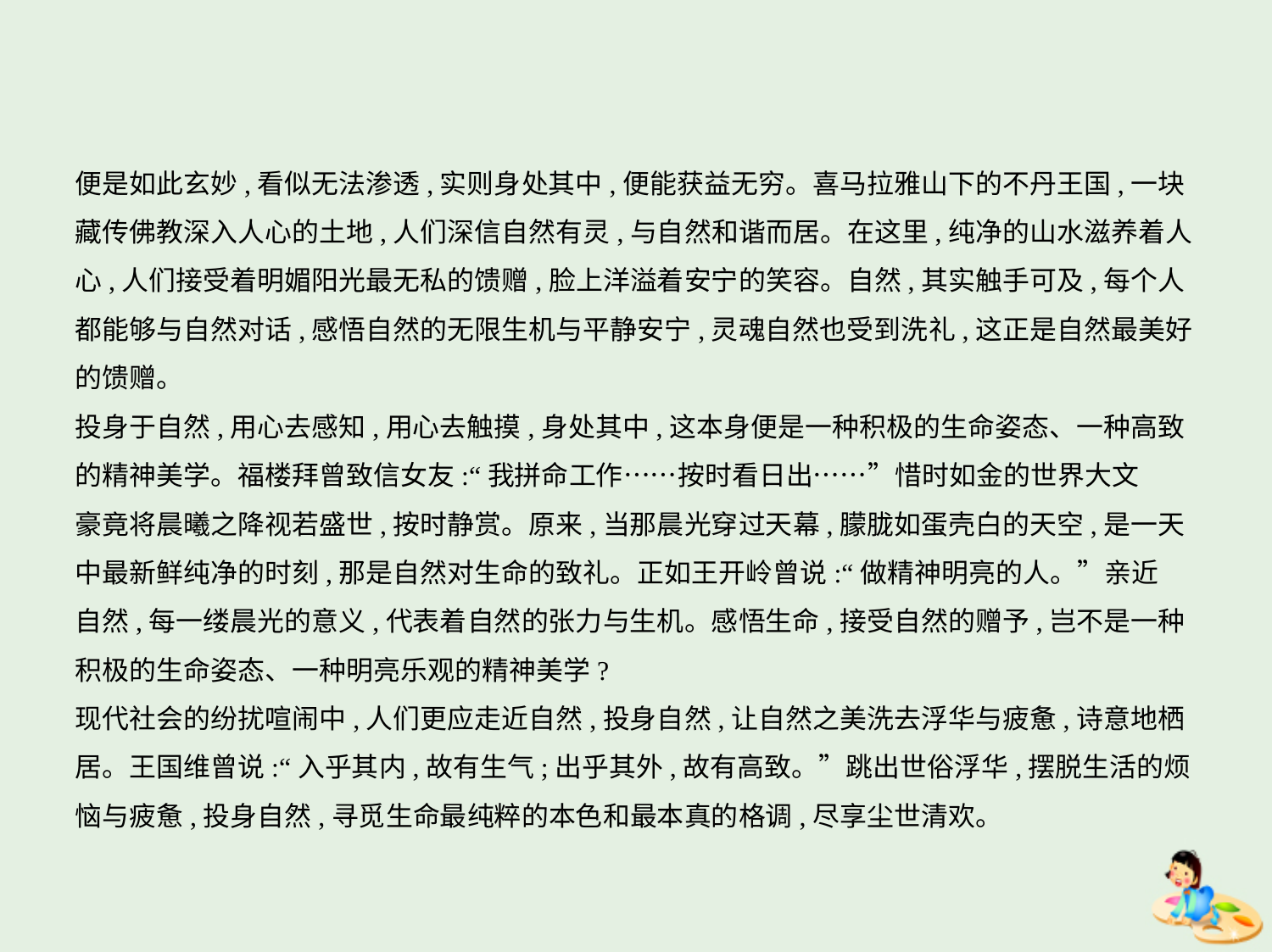

便是如此玄妙,看似无法渗透,实则身处其中,便能获益无穷。喜马拉雅山下的不丹王国,一块
藏传佛教深入人心的土地,人们深信自然有灵,与自然和谐而居。在这里,纯净的山水滋养着人
心,人们接受着明媚阳光最无私的馈赠,脸上洋溢着安宁的笑容。自然,其实触手可及,每个人
都能够与自然对话,感悟自然的无限生机与平静安宁,灵魂自然也受到洗礼,这正是自然最美好
的馈赠。
投身于自然,用心去感知,用心去触摸,身处其中,这本身便是一种积极的生命姿态、一种高致
的精神美学。福楼拜曾致信女友:“我拼命工作……按时看日出……”惜时如金的世界大文
豪竟将晨曦之降视若盛世,按时静赏。原来,当那晨光穿过天幕,朦胧如蛋壳白的天空,是一天
中最新鲜纯净的时刻,那是自然对生命的致礼。正如王开岭曾说:“做精神明亮的人。”亲近
自然,每一缕晨光的意义,代表着自然的张力与生机。感悟生命,接受自然的赠予,岂不是一种
积极的生命姿态、一种明亮乐观的精神美学?
现代社会的纷扰喧闹中,人们更应走近自然,投身自然,让自然之美洗去浮华与疲惫,诗意地栖
居。王国维曾说:“入乎其内,故有生气;出乎其外,故有高致。”跳出世俗浮华,摆脱生活的烦
恼与疲惫,投身自然,寻觅生命最纯粹的本色和最本真的格调,尽享尘世清欢。